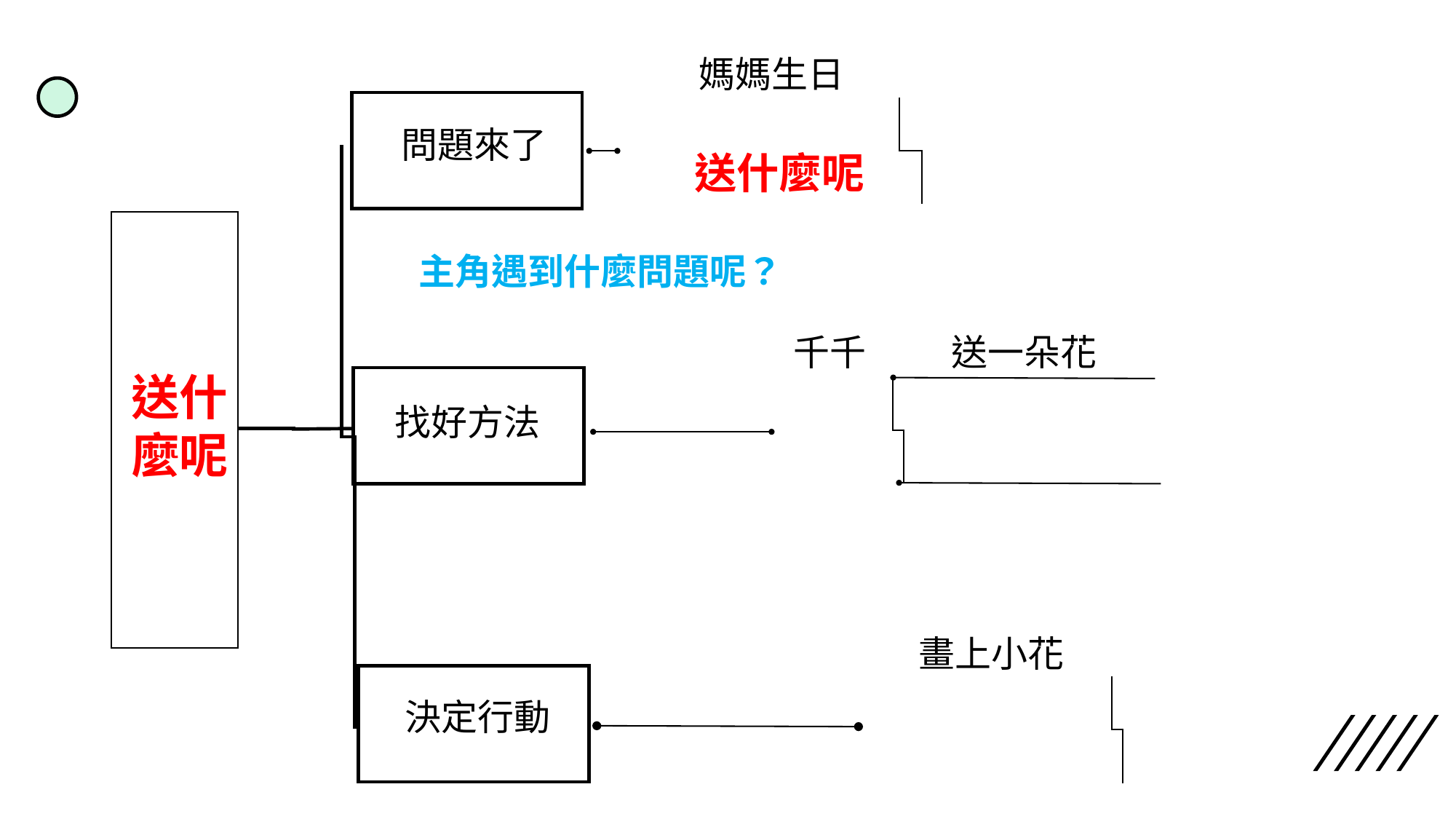

媽媽生日
問題來了

千千
送一朵花
找好方法

畫上小花
決定行動

送什麼呢
主角遇到什麼問題呢？
送什麼呢